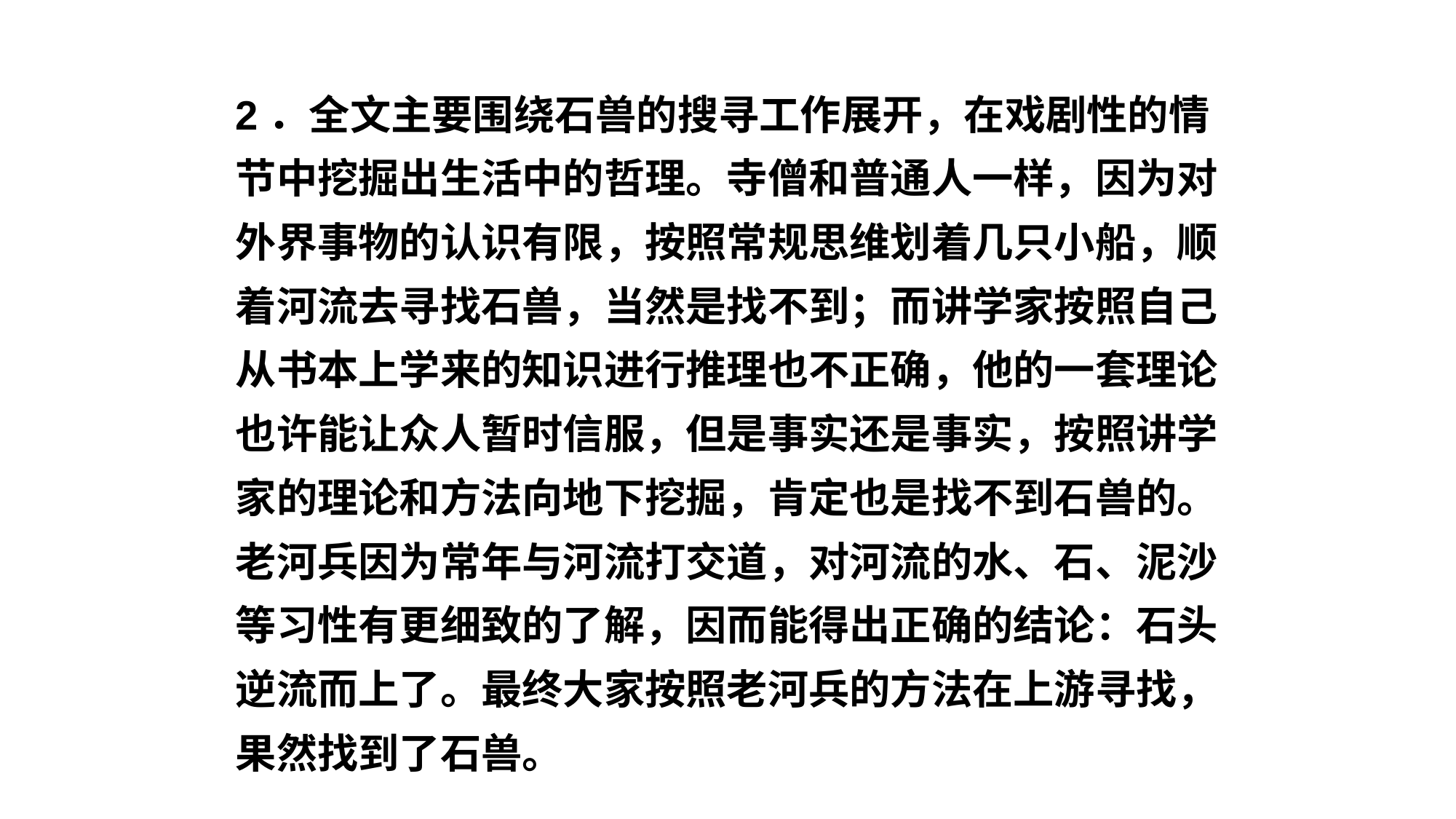

2．全文主要围绕石兽的搜寻工作展开，在戏剧性的情节中挖掘出生活中的哲理。寺僧和普通人一样，因为对外界事物的认识有限，按照常规思维划着几只小船，顺着河流去寻找石兽，当然是找不到；而讲学家按照自己从书本上学来的知识进行推理也不正确，他的一套理论也许能让众人暂时信服，但是事实还是事实，按照讲学家的理论和方法向地下挖掘，肯定也是找不到石兽的。老河兵因为常年与河流打交道，对河流的水、石、泥沙等习性有更细致的了解，因而能得出正确的结论：石头逆流而上了。最终大家按照老河兵的方法在上游寻找，果然找到了石兽。